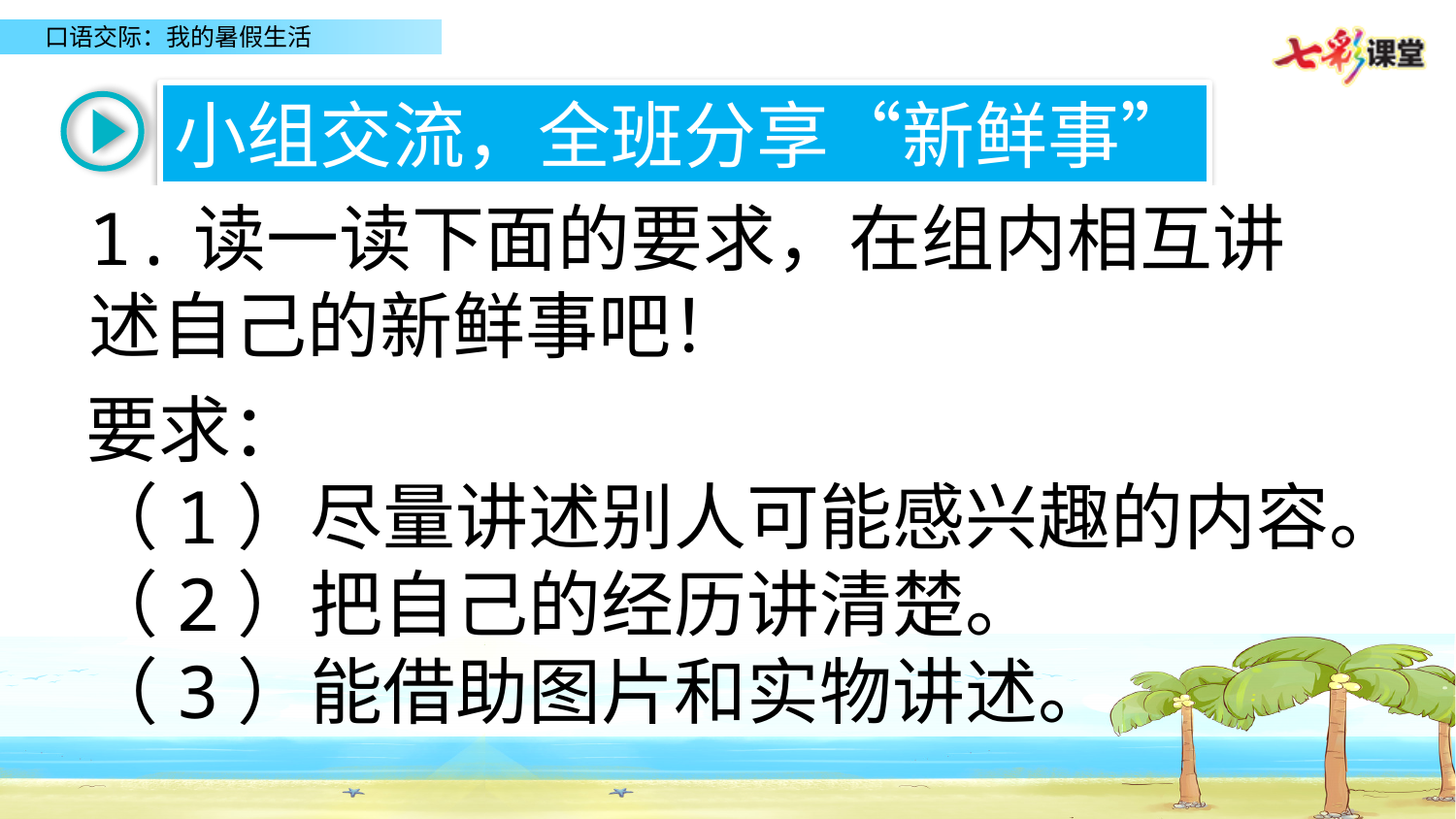

小组交流，全班分享“新鲜事”

1.读一读下面的要求，在组内相互讲述自己的新鲜事吧！
要求：
（1）尽量讲述别人可能感兴趣的内容。
（2）把自己的经历讲清楚。
（3）能借助图片和实物讲述。